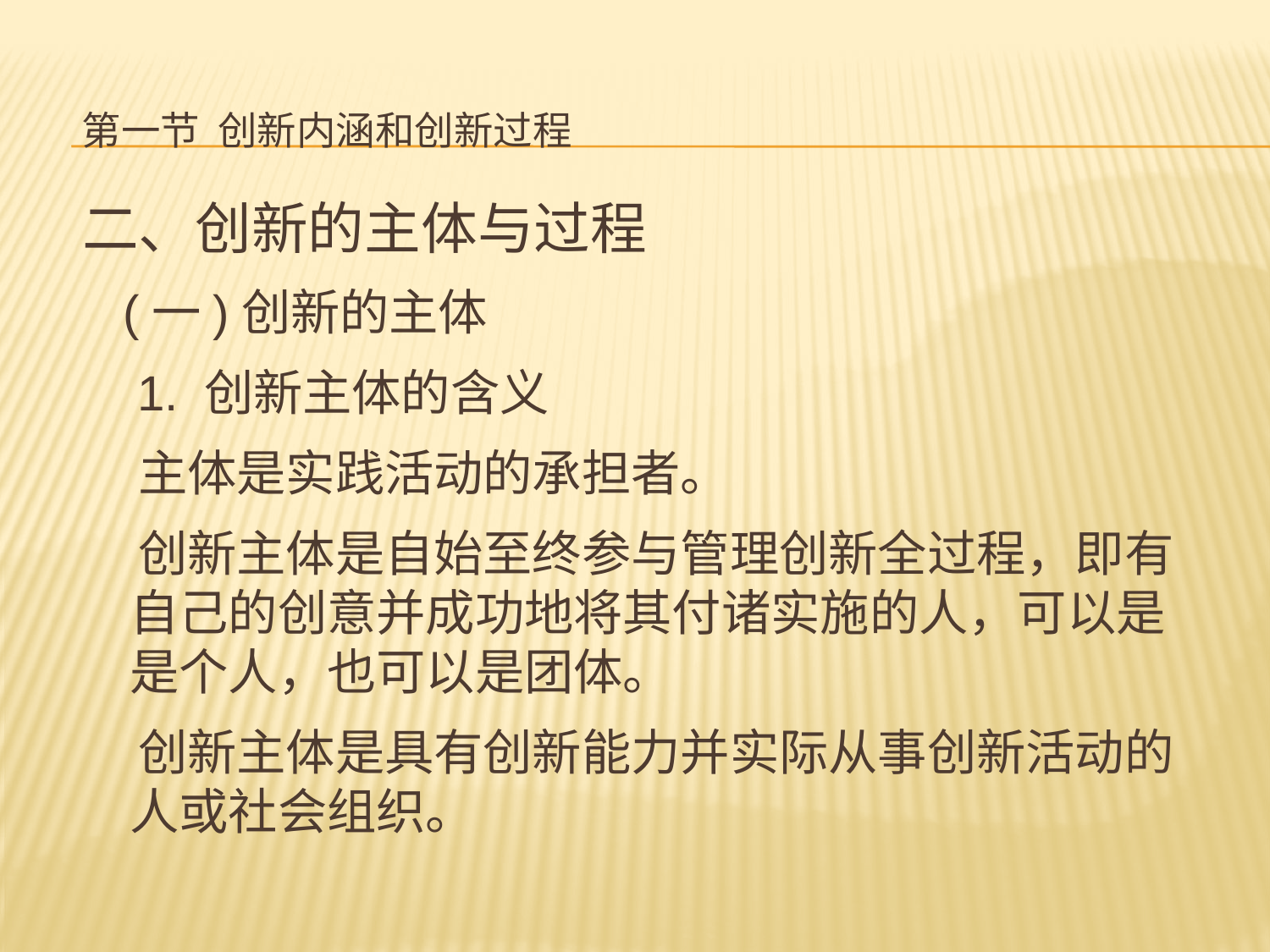

# 第一节  创新内涵和创新过程
二、创新的主体与过程
   (一)创新的主体
    1. 创新主体的含义
    主体是实践活动的承担者。
    创新主体是自始至终参与管理创新全过程，即有自己的创意并成功地将其付诸实施的人，可以是是个人，也可以是团体。
    创新主体是具有创新能力并实际从事创新活动的人或社会组织。